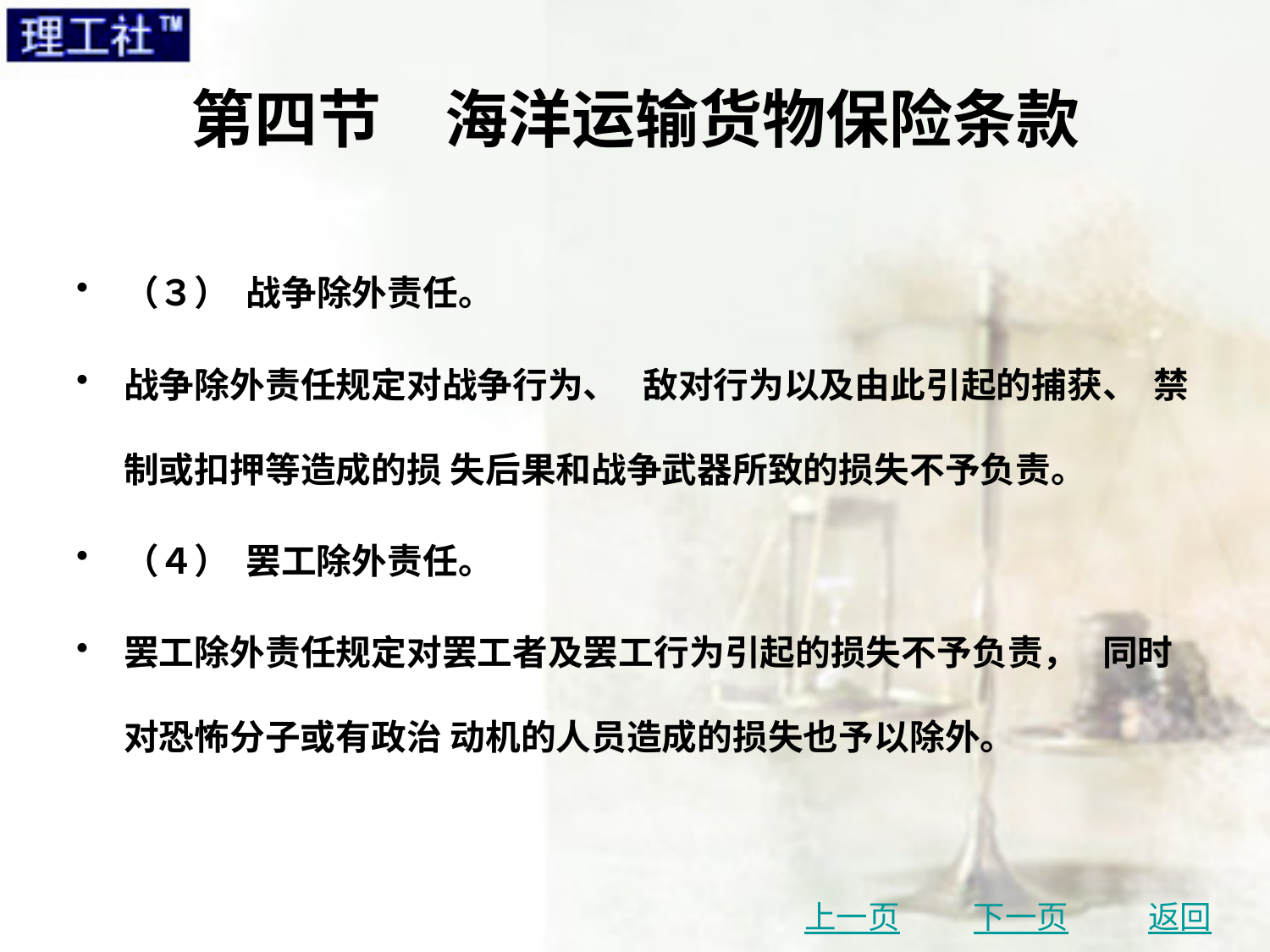

# 第四节　海洋运输货物保险条款
（３）  战争除外责任。
战争除外责任规定对战争行为、   敌对行为以及由此引起的捕获、  禁制或扣押等造成的损 失后果和战争武器所致的损失不予负责。
（４）  罢工除外责任。
罢工除外责任规定对罢工者及罢工行为引起的损失不予负责，   同时对恐怖分子或有政治 动机的人员造成的损失也予以除外。

上一页
下一页
返回